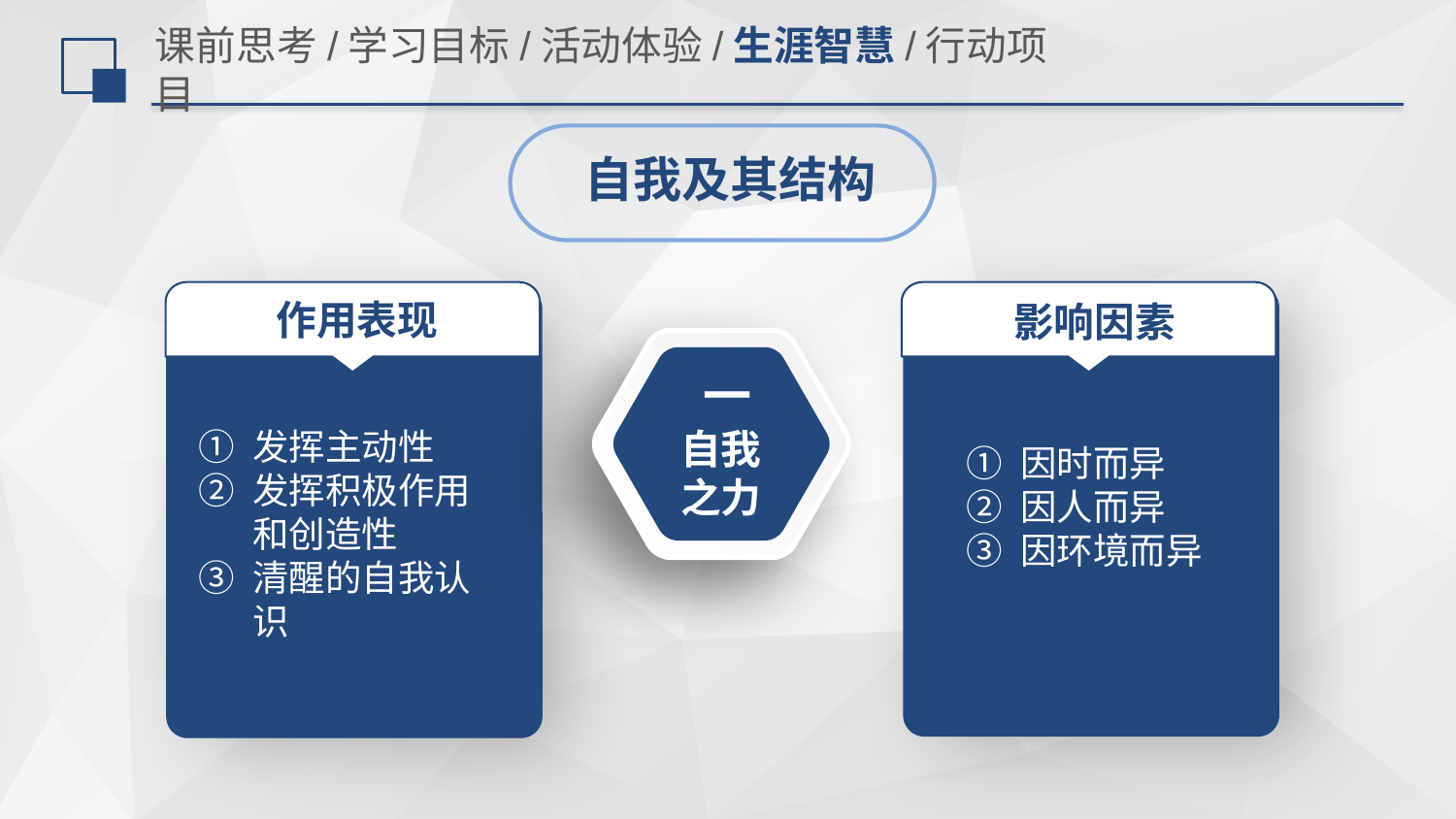

# 课前思考/学习目标/活动体验/生涯智慧/行动项目

自我及其结构

作用表现
影响因素

 一
自我
之力
发挥主动性
发挥积极作用和创造性
清醒的自我认识
因时而异
因人而异
因环境而异